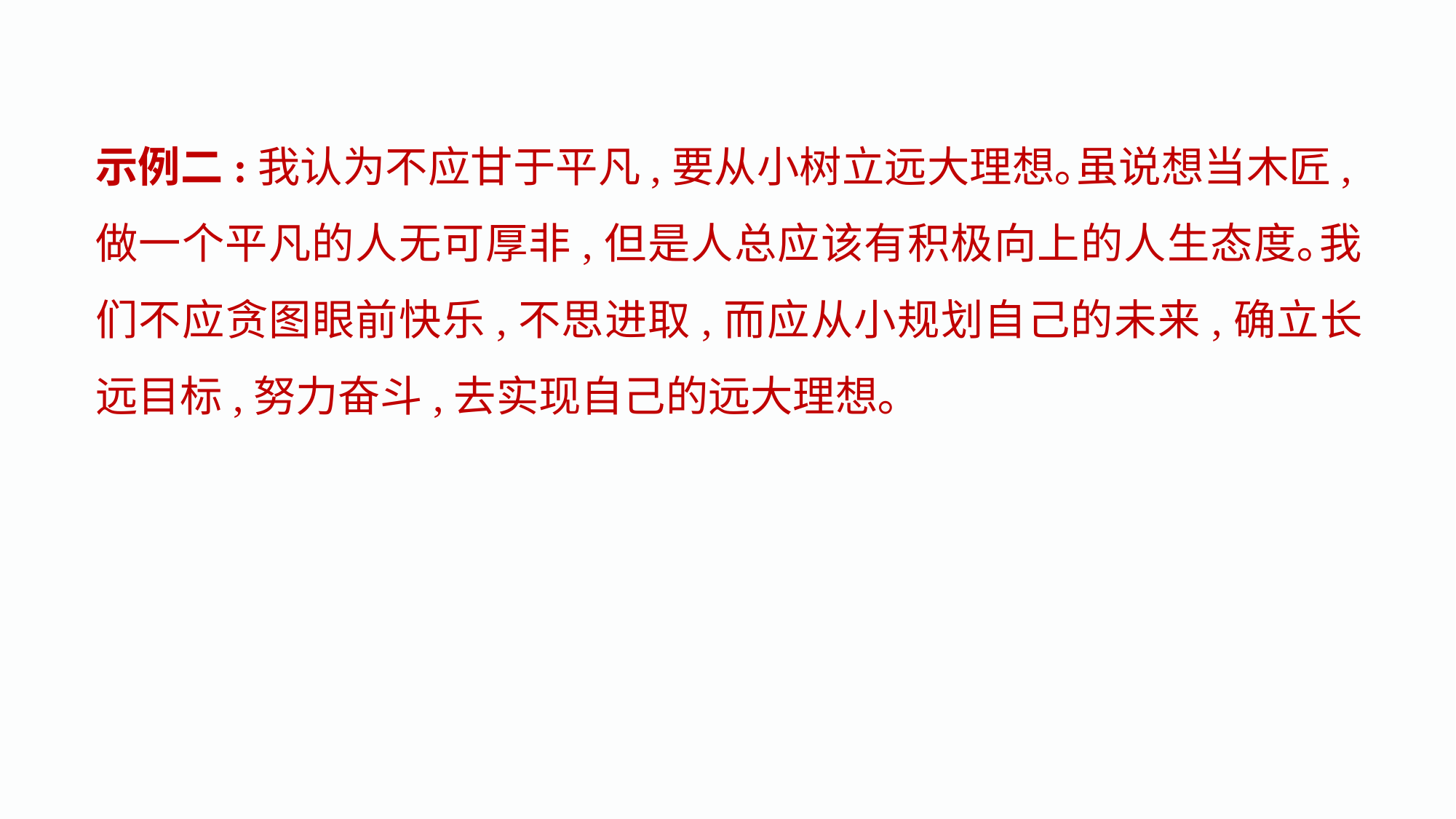

示例二:我认为不应甘于平凡,要从小树立远大理想｡虽说想当木匠,做一个平凡的人无可厚非,但是人总应该有积极向上的人生态度｡我们不应贪图眼前快乐,不思进取,而应从小规划自己的未来,确立长远目标,努力奋斗,去实现自己的远大理想｡